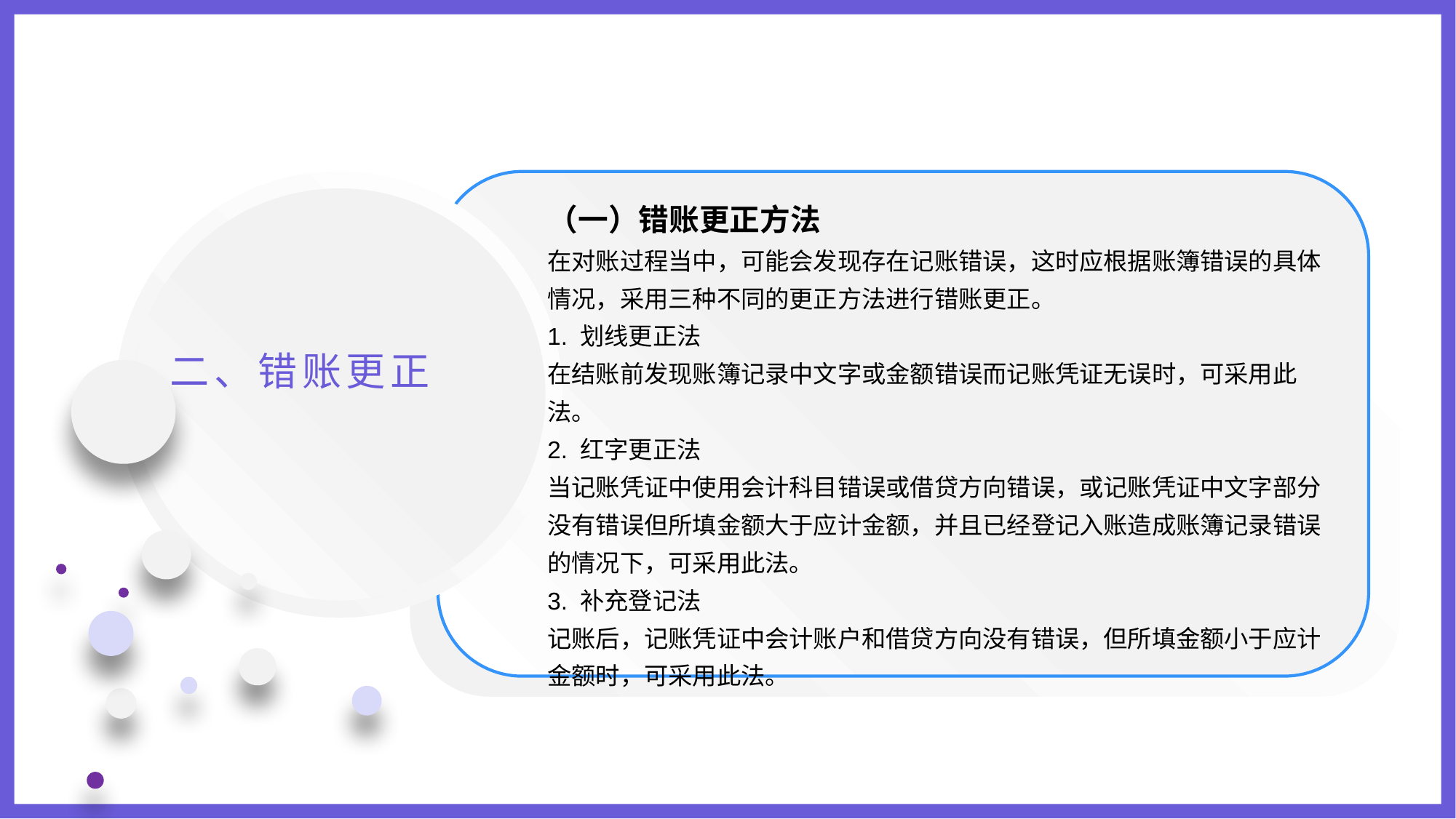

（一）错账更正方法
在对账过程当中，可能会发现存在记账错误，这时应根据账簿错误的具体情况，采用三种不同的更正方法进行错账更正。
1. 划线更正法
在结账前发现账簿记录中文字或金额错误而记账凭证无误时，可采用此法。
2. 红字更正法
当记账凭证中使用会计科目错误或借贷方向错误，或记账凭证中文字部分没有错误但所填金额大于应计金额，并且已经登记入账造成账簿记录错误的情况下，可采用此法。
3. 补充登记法
记账后，记账凭证中会计账户和借贷方向没有错误，但所填金额小于应计金额时，可采用此法。

二、错账更正